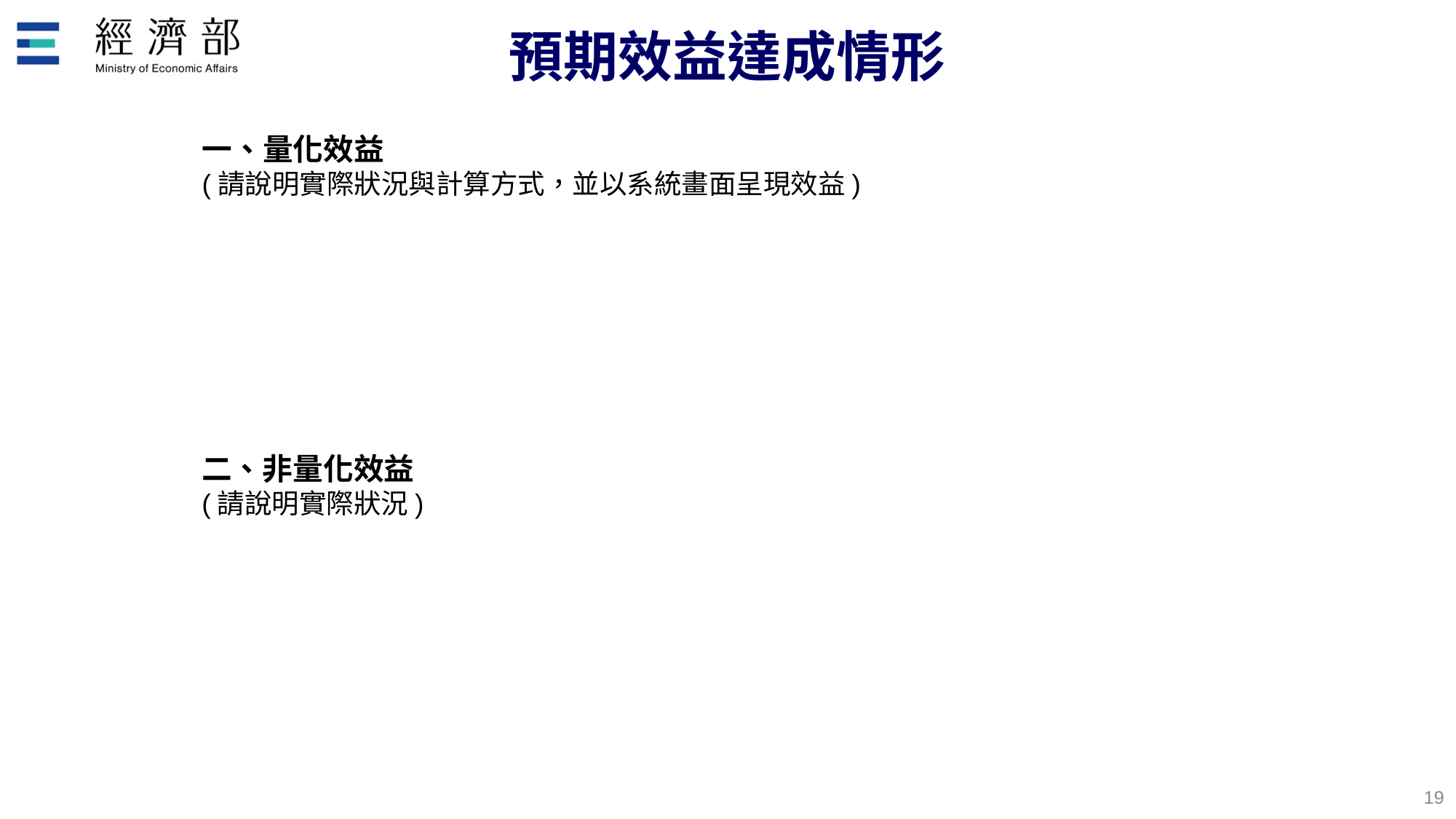

預期效益達成情形
一、量化效益
(請說明實際狀況與計算方式，並以系統畫面呈現效益)

二、非量化效益
(請說明實際狀況)

19